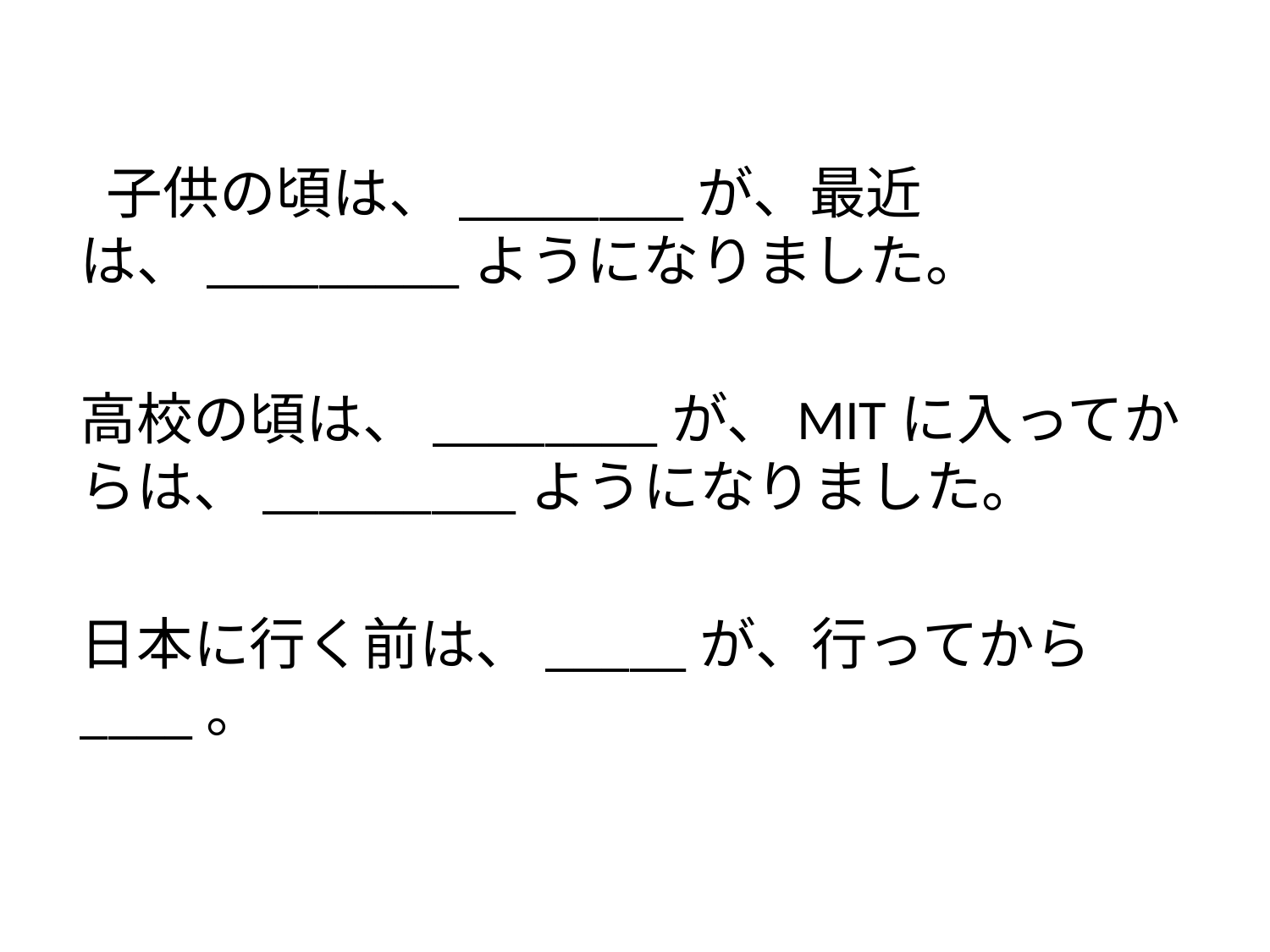

子供の頃は、________が、最近は、_________ようになりました。

高校の頃は、________が、MITに入ってからは、_________ようになりました。

日本に行く前は、_____が、行ってから____。